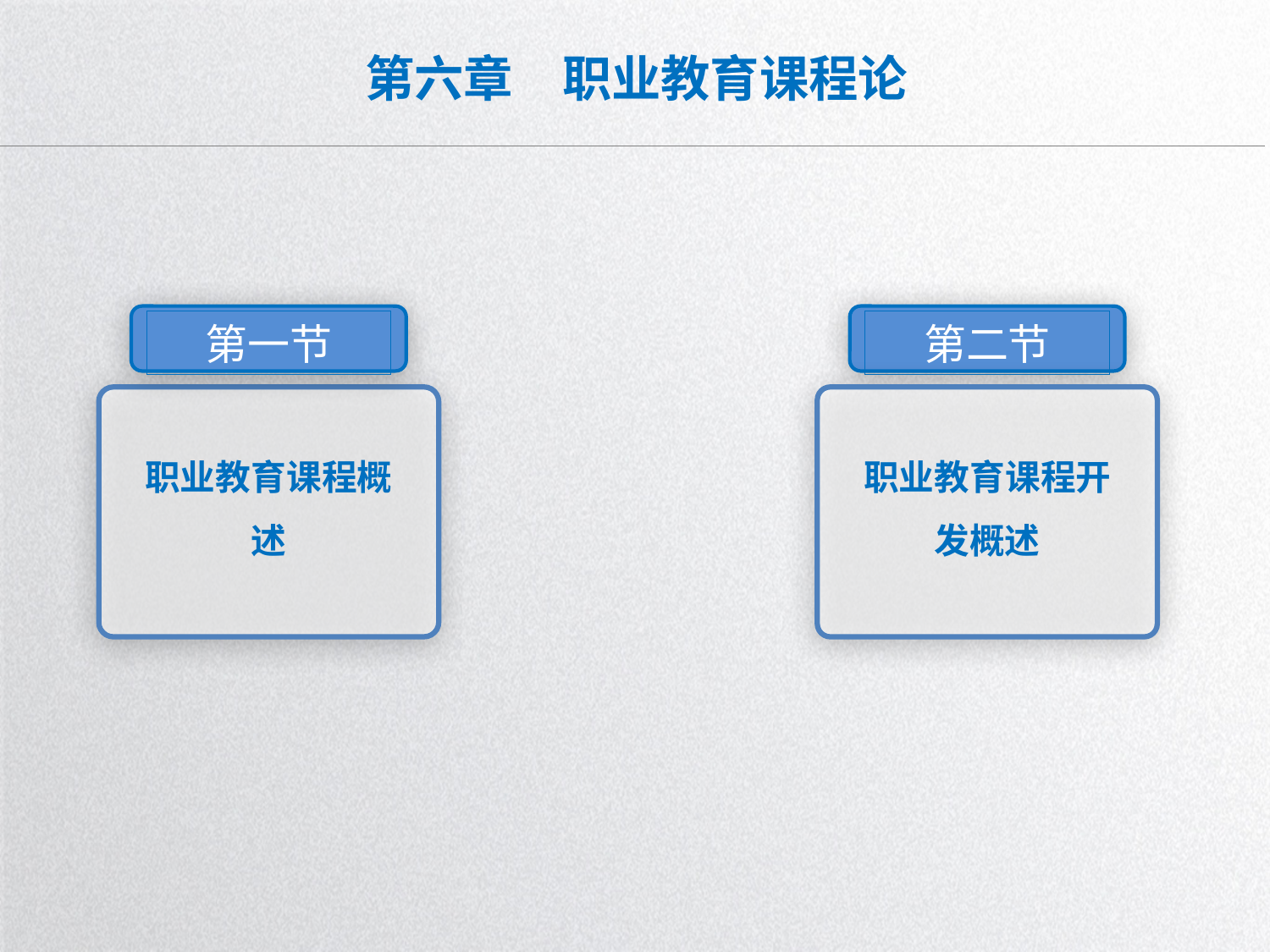

# 第六章　职业教育课程论

第一节
第二节

职业教育课程概述
职业教育课程开发概述